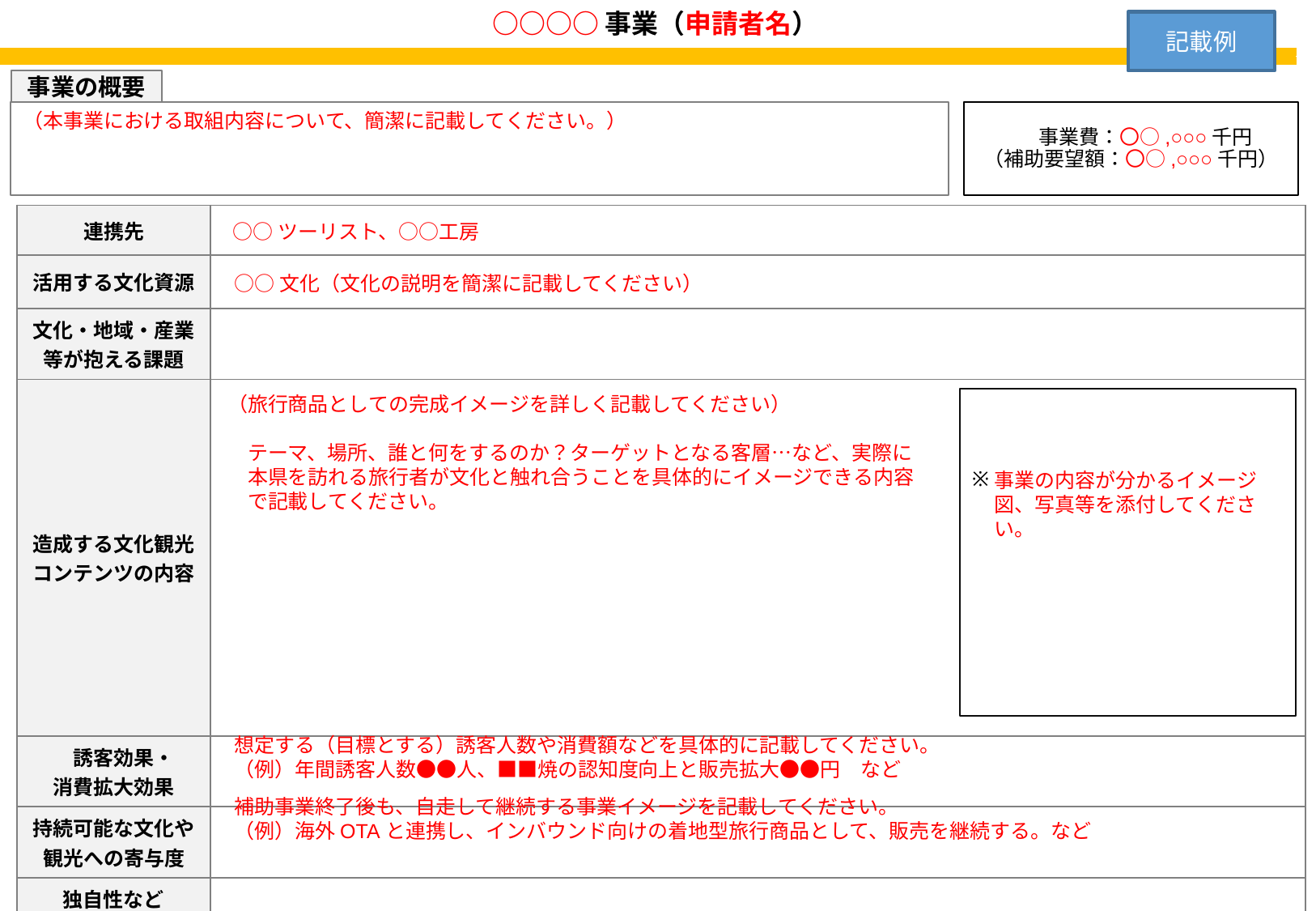

# ○○○○事業（申請者名）
記載例
事業の概要
（本事業における取組内容について、簡潔に記載してください。）
　  事業費：〇○,○○○千円
（補助要望額：〇○,○○○千円）
| 連携先 |  |
| --- | --- |
| 活用する文化資源 |  |
| 文化・地域・産業等が抱える課題 |  |
| 造成する文化観光 コンテンツの内容 |  |
| 誘客効果・ 消費拡大効果 |  |
| 持続可能な文化や観光への寄与度 |  |
| 独自性など アピールポイント |  |
○○ツーリスト、○○工房
○○文化（文化の説明を簡潔に記載してください）
（旅行商品としての完成イメージを詳しく記載してください）

　テーマ、場所、誰と何をするのか？ターゲットとなる客層…など、実際に
　本県を訪れる旅行者が文化と触れ合うことを具体的にイメージできる内容
　で記載してください。

事業の内容が分かるイメージ図、写真等を添付してください。

想定する（目標とする）誘客人数や消費額などを具体的に記載してください。
（例）年間誘客人数●●人、■■焼の認知度向上と販売拡大●●円　など
補助事業終了後も、自走して継続する事業イメージを記載してください。
（例）海外OTAと連携し、インバウンド向けの着地型旅行商品として、販売を継続する。など